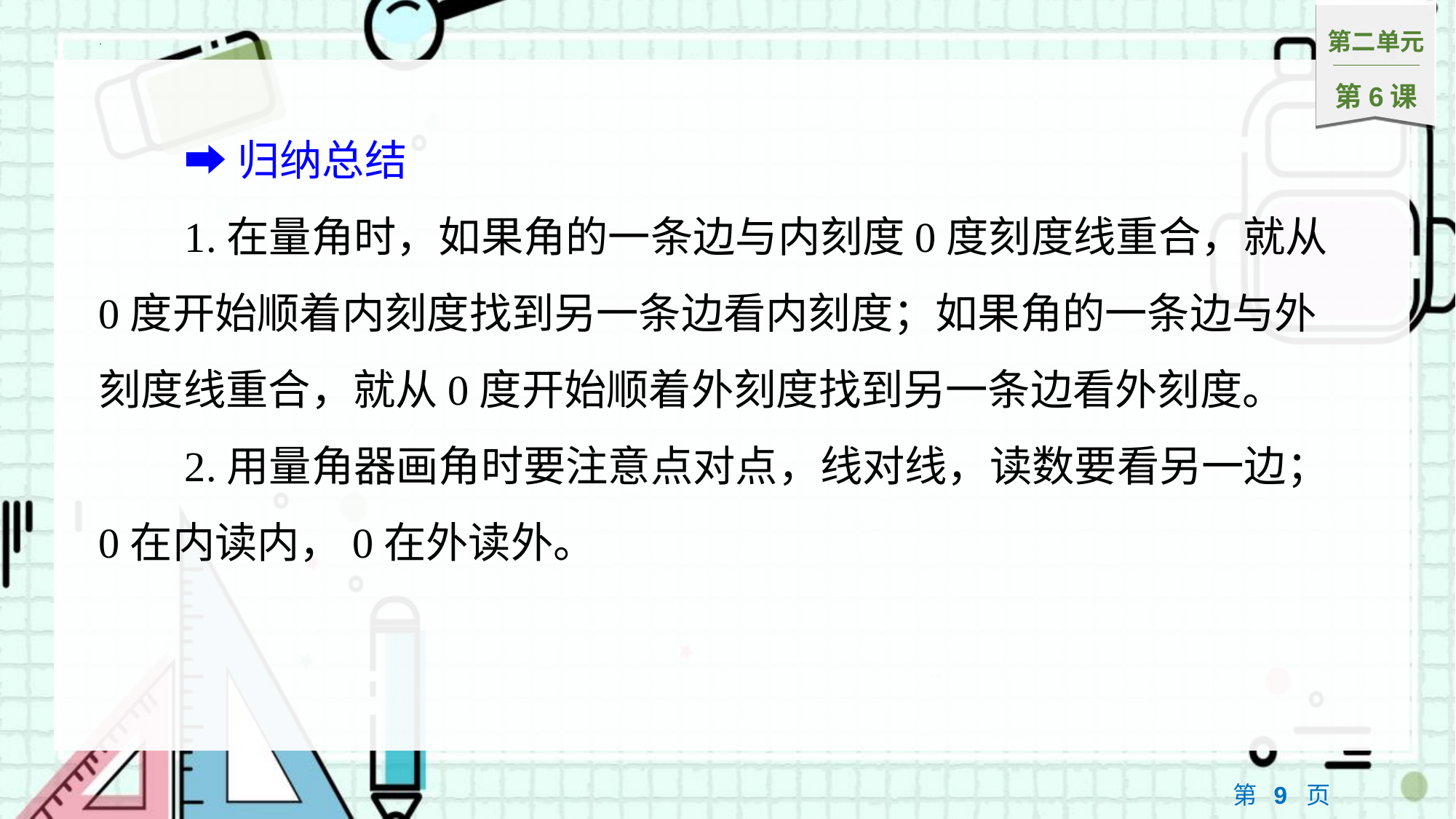

➡归纳总结
1.在量角时，如果角的一条边与内刻度0度刻度线重合，就从0度开始顺着内刻度找到另一条边看内刻度；如果角的一条边与外刻度线重合，就从0度开始顺着外刻度找到另一条边看外刻度。
2.用量角器画角时要注意点对点，线对线，读数要看另一边；0在内读内，0在外读外。